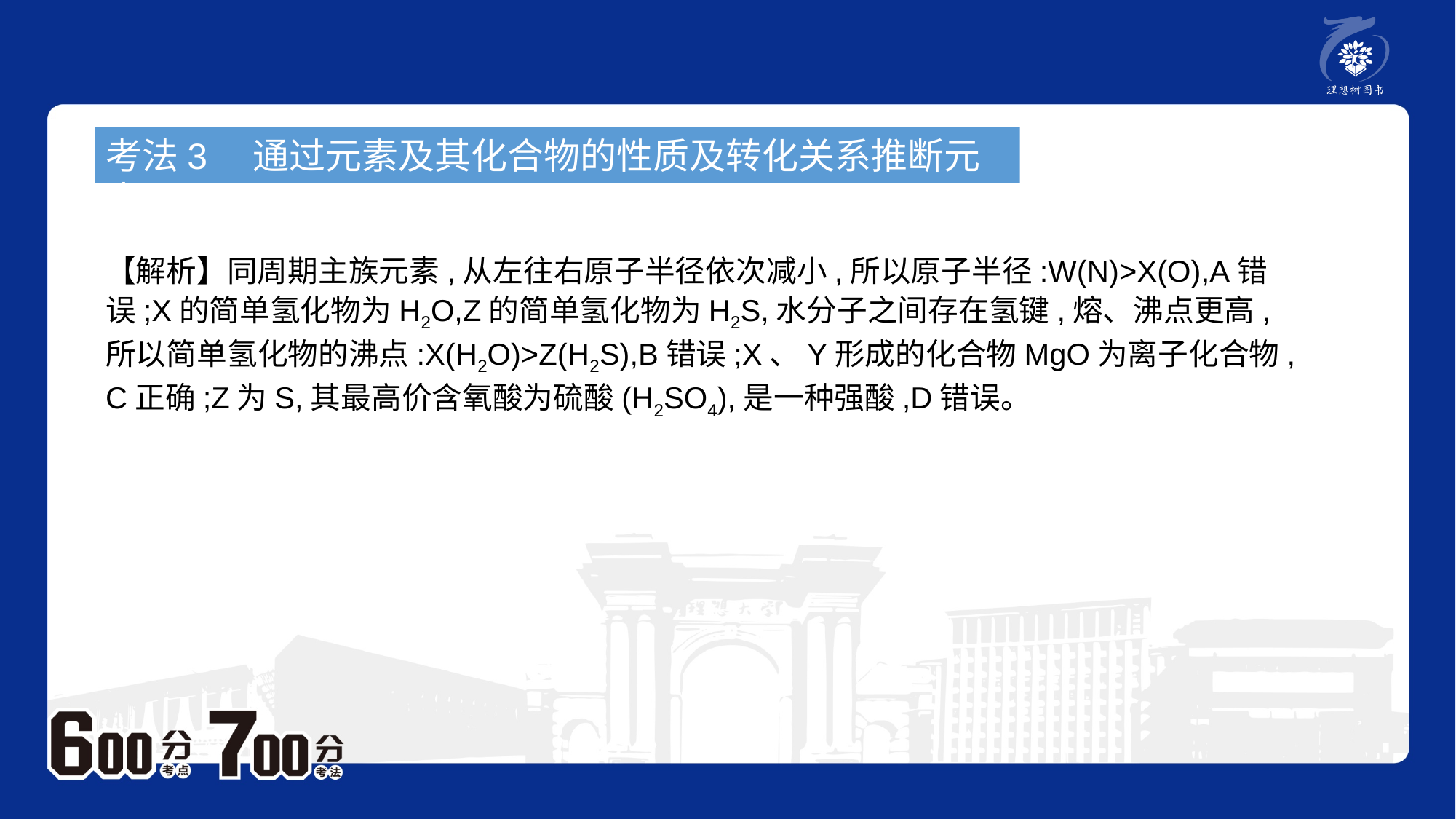

考法3　通过元素及其化合物的性质及转化关系推断元素
【解析】同周期主族元素,从左往右原子半径依次减小,所以原子半径:W(N)>X(O),A错误;X的简单氢化物为H2O,Z的简单氢化物为H2S,水分子之间存在氢键,熔、沸点更高,所以简单氢化物的沸点:X(H2O)>Z(H2S),B错误;X、Y形成的化合物MgO为离子化合物,C正确;Z为S,其最高价含氧酸为硫酸(H2SO4),是一种强酸,D错误。